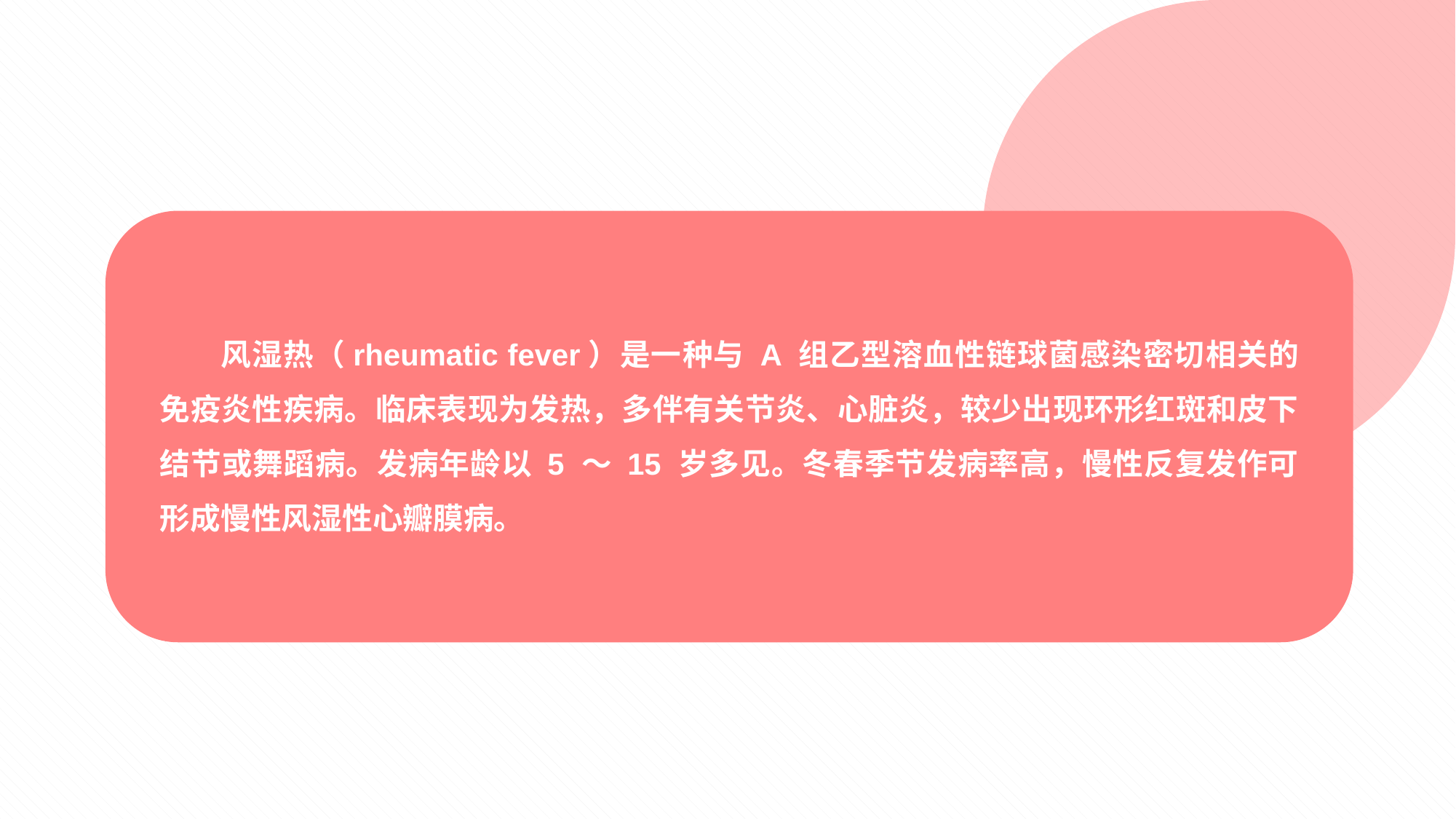

风湿热（rheumatic fever）是一种与 A 组乙型溶血性链球菌感染密切相关的免疫炎性疾病。临床表现为发热，多伴有关节炎、心脏炎，较少出现环形红斑和皮下结节或舞蹈病。发病年龄以 5 ～ 15 岁多见。冬春季节发病率高，慢性反复发作可形成慢性风湿性心瓣膜病。